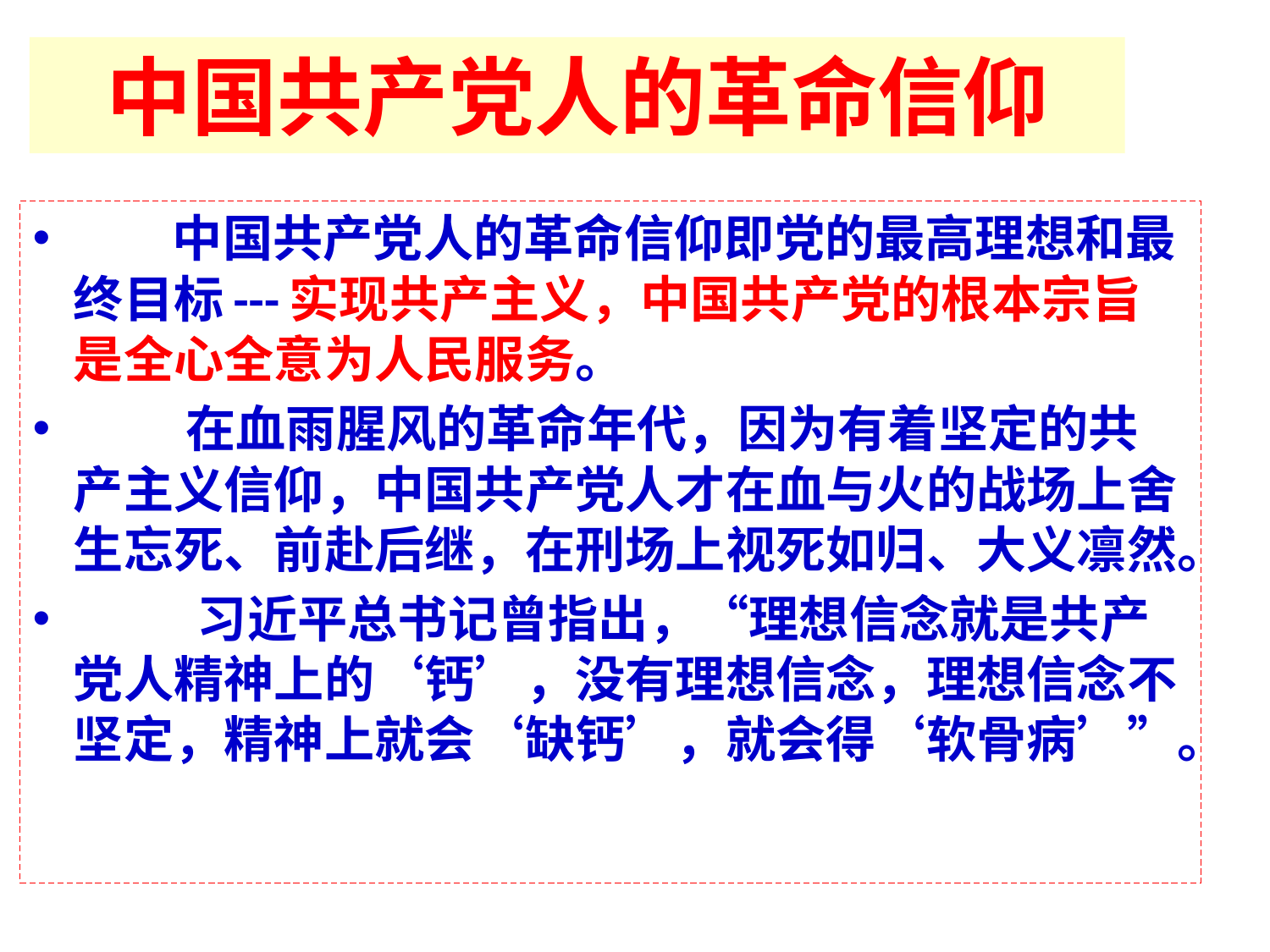

# 中国共产党人的革命信仰
        中国共产党人的革命信仰即党的最高理想和最终目标---实现共产主义，中国共产党的根本宗旨是全心全意为人民服务。
         在血雨腥风的革命年代，因为有着坚定的共产主义信仰，中国共产党人才在血与火的战场上舍生忘死、前赴后继，在刑场上视死如归、大义凛然。
          习近平总书记曾指出，“理想信念就是共产党人精神上的‘钙’，没有理想信念，理想信念不坚定，精神上就会‘缺钙’，就会得‘软骨病’”。